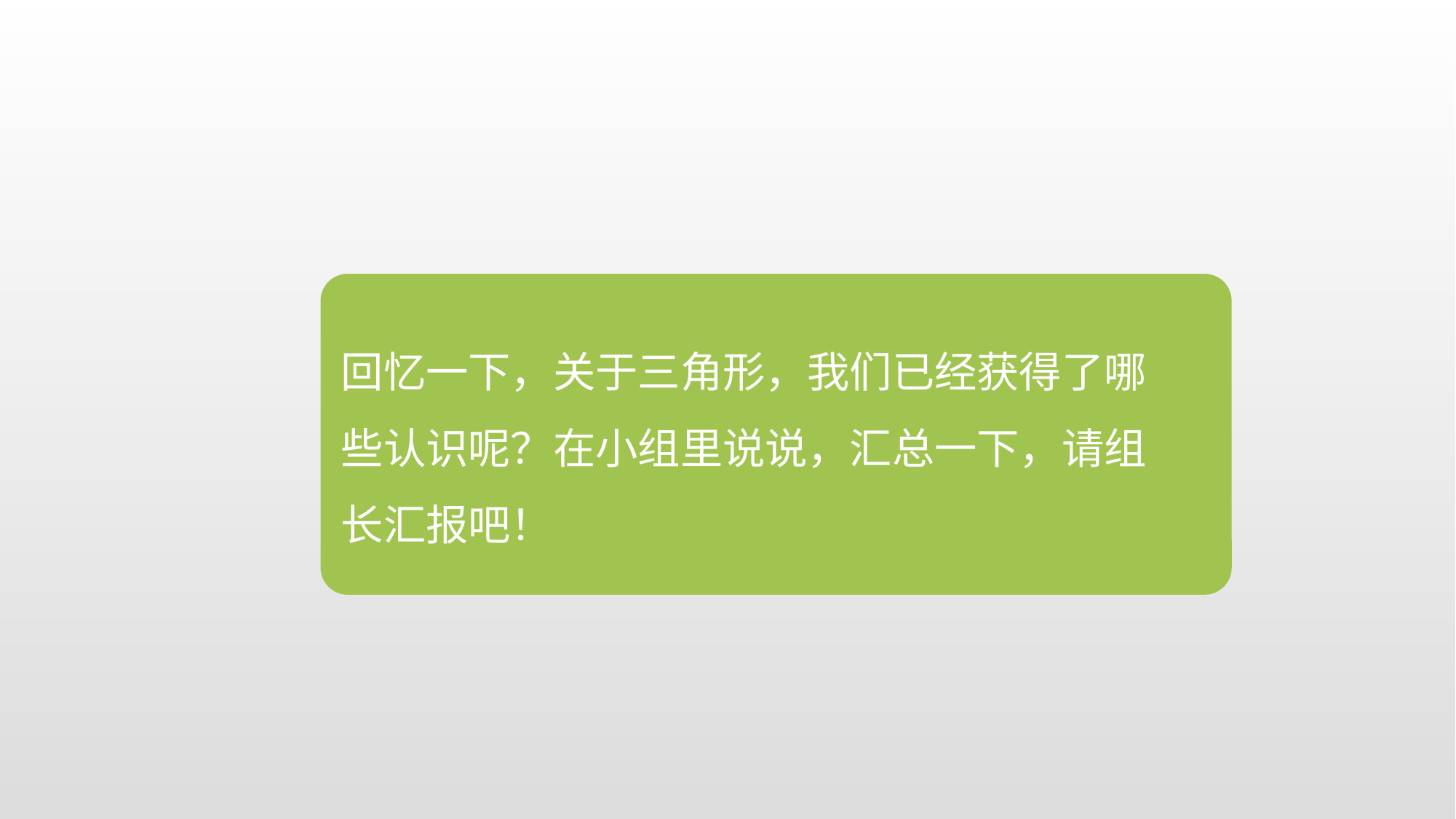

请在书本第112的方格图中设计一个你喜欢的图案，再简单交代一下你希望如何平移，最后交给你的同桌，互相挑战一下吧！
回忆一下，关于三角形，我们已经获得了哪些认识呢？在小组里说说，汇总一下，请组长汇报吧！